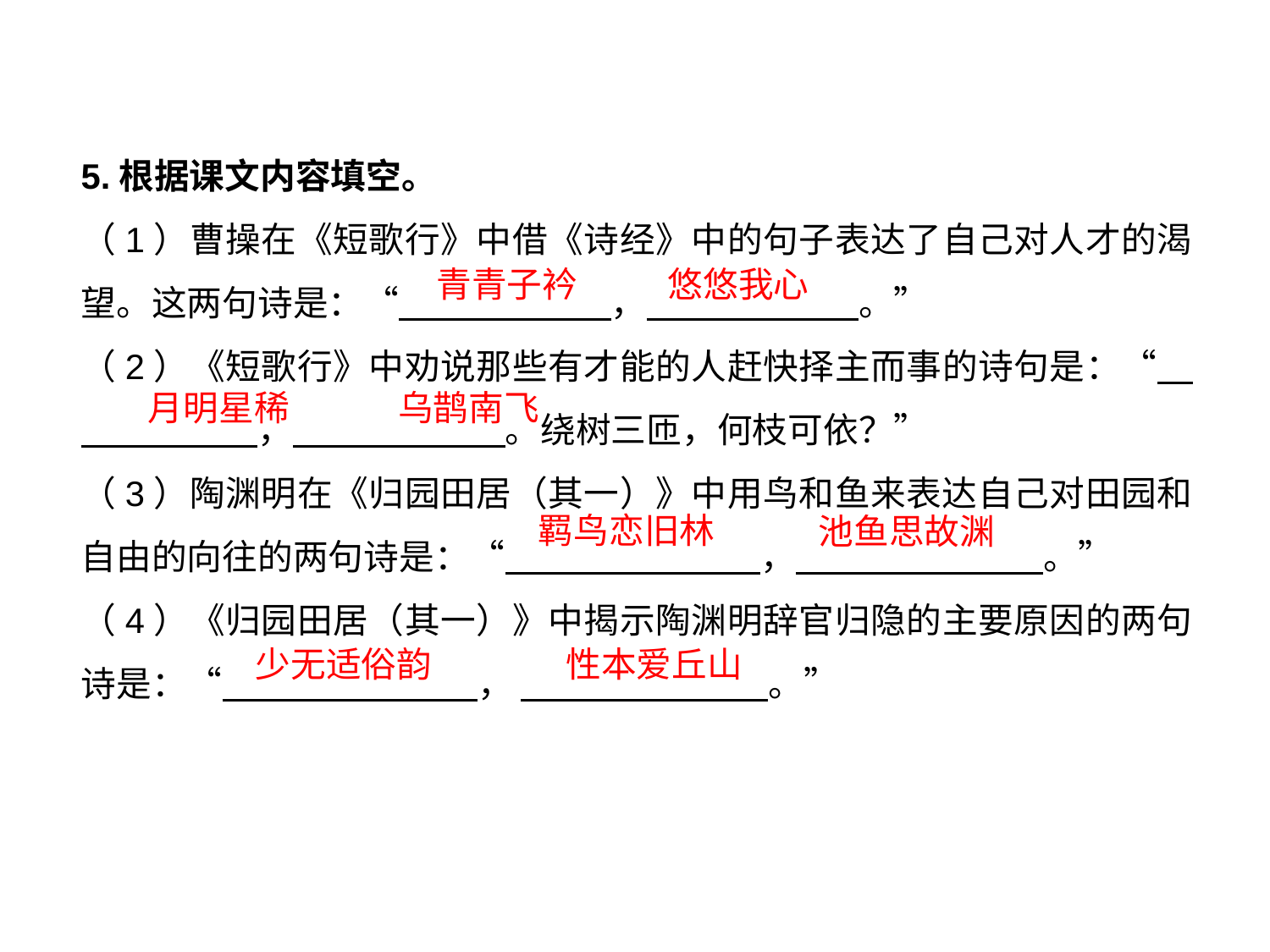

5.根据课文内容填空。
（1）曹操在《短歌行》中借《诗经》中的句子表达了自己对人才的渴望。这两句诗是：“　　　　　　，　　　　　　。”
（2）《短歌行》中劝说那些有才能的人赶快择主而事的诗句是：“　　　　　　，　　　　　　。绕树三匝，何枝可依？”
（3）陶渊明在《归园田居（其一）》中用鸟和鱼来表达自己对田园和自由的向往的两句诗是：“　　　 　　　　，　　　　　　　。”
（4）《归园田居（其一）》中揭示陶渊明辞官归隐的主要原因的两句诗是：“　　　　　　　 ， 　　　　　　　。”
青青子衿
悠悠我心
月明星稀
乌鹊南飞
羁鸟恋旧林
池鱼思故渊
性本爱丘山
少无适俗韵